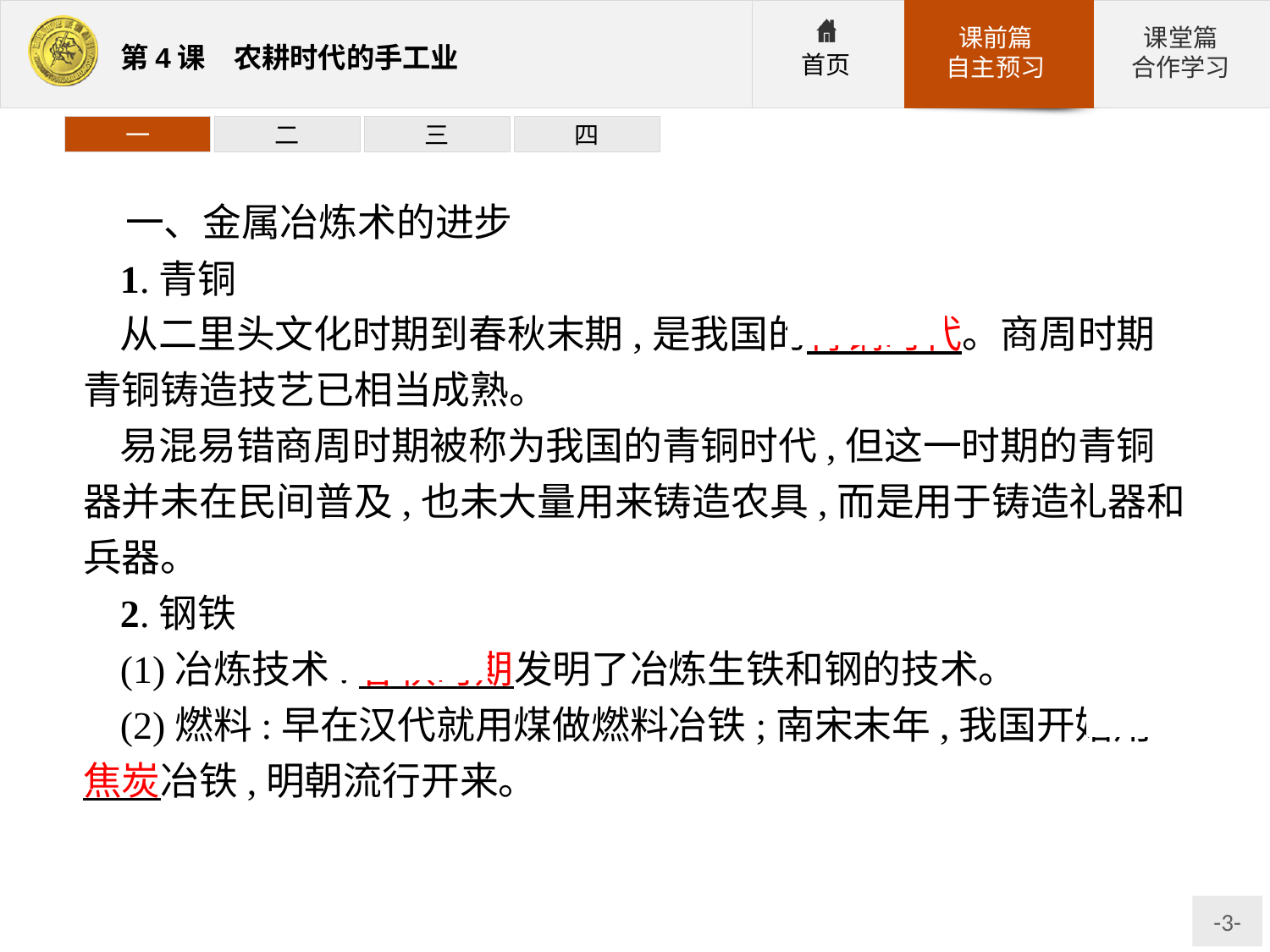

一
二
三
四
一、金属冶炼术的进步
1.青铜
从二里头文化时期到春秋末期,是我国的青铜时代。商周时期青铜铸造技艺已相当成熟。
易混易错商周时期被称为我国的青铜时代,但这一时期的青铜器并未在民间普及,也未大量用来铸造农具,而是用于铸造礼器和兵器。
2.钢铁
(1)冶炼技术:春秋时期发明了冶炼生铁和钢的技术。
(2)燃料:早在汉代就用煤做燃料冶铁;南宋末年,我国开始用焦炭冶铁,明朝流行开来。